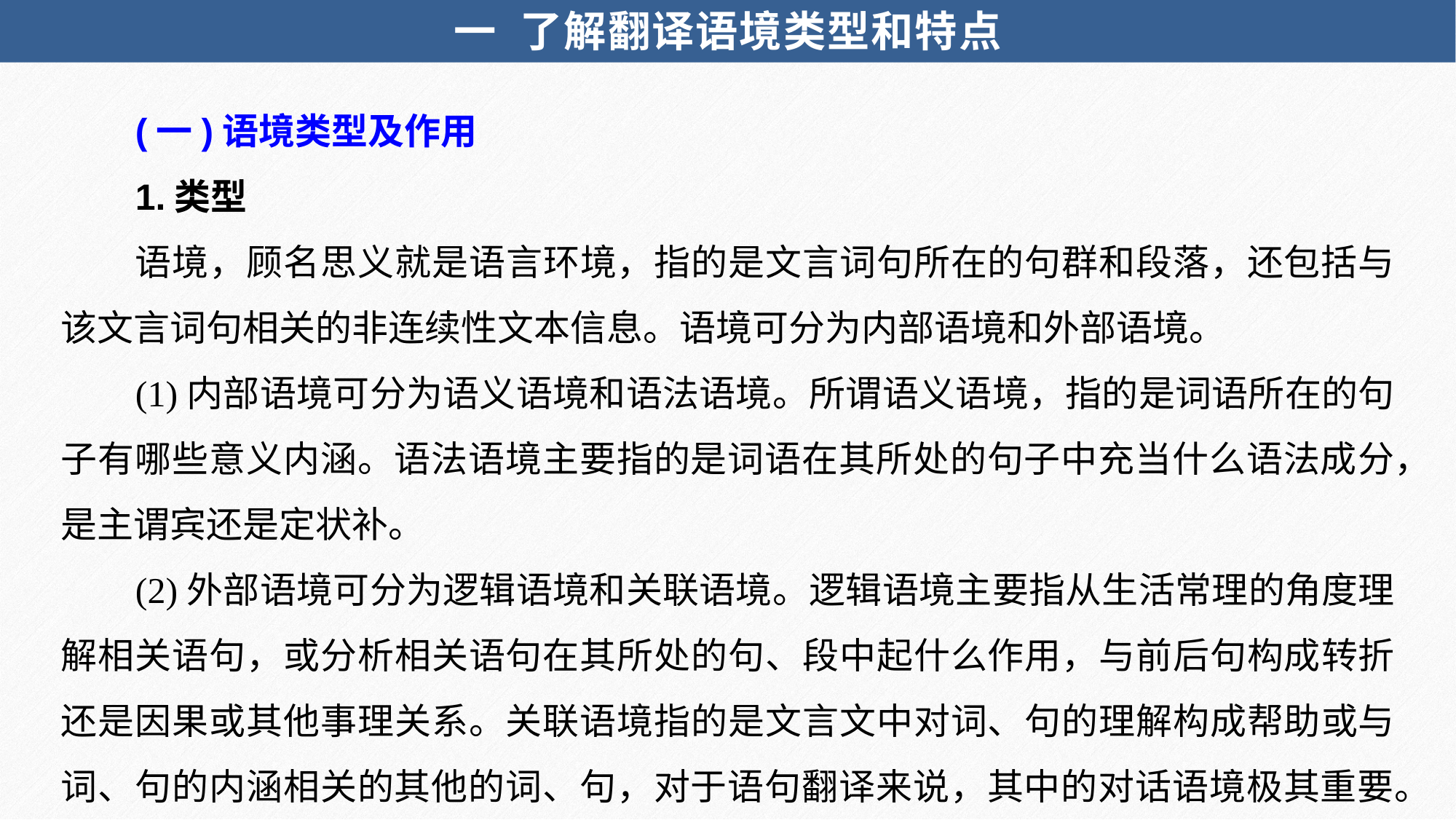

一  了解翻译语境类型和特点
(一)语境类型及作用
1.类型
语境，顾名思义就是语言环境，指的是文言词句所在的句群和段落，还包括与该文言词句相关的非连续性文本信息。语境可分为内部语境和外部语境。
(1)内部语境可分为语义语境和语法语境。所谓语义语境，指的是词语所在的句子有哪些意义内涵。语法语境主要指的是词语在其所处的句子中充当什么语法成分，是主谓宾还是定状补。
(2)外部语境可分为逻辑语境和关联语境。逻辑语境主要指从生活常理的角度理解相关语句，或分析相关语句在其所处的句、段中起什么作用，与前后句构成转折还是因果或其他事理关系。关联语境指的是文言文中对词、句的理解构成帮助或与词、句的内涵相关的其他的词、句，对于语句翻译来说，其中的对话语境极其重要。